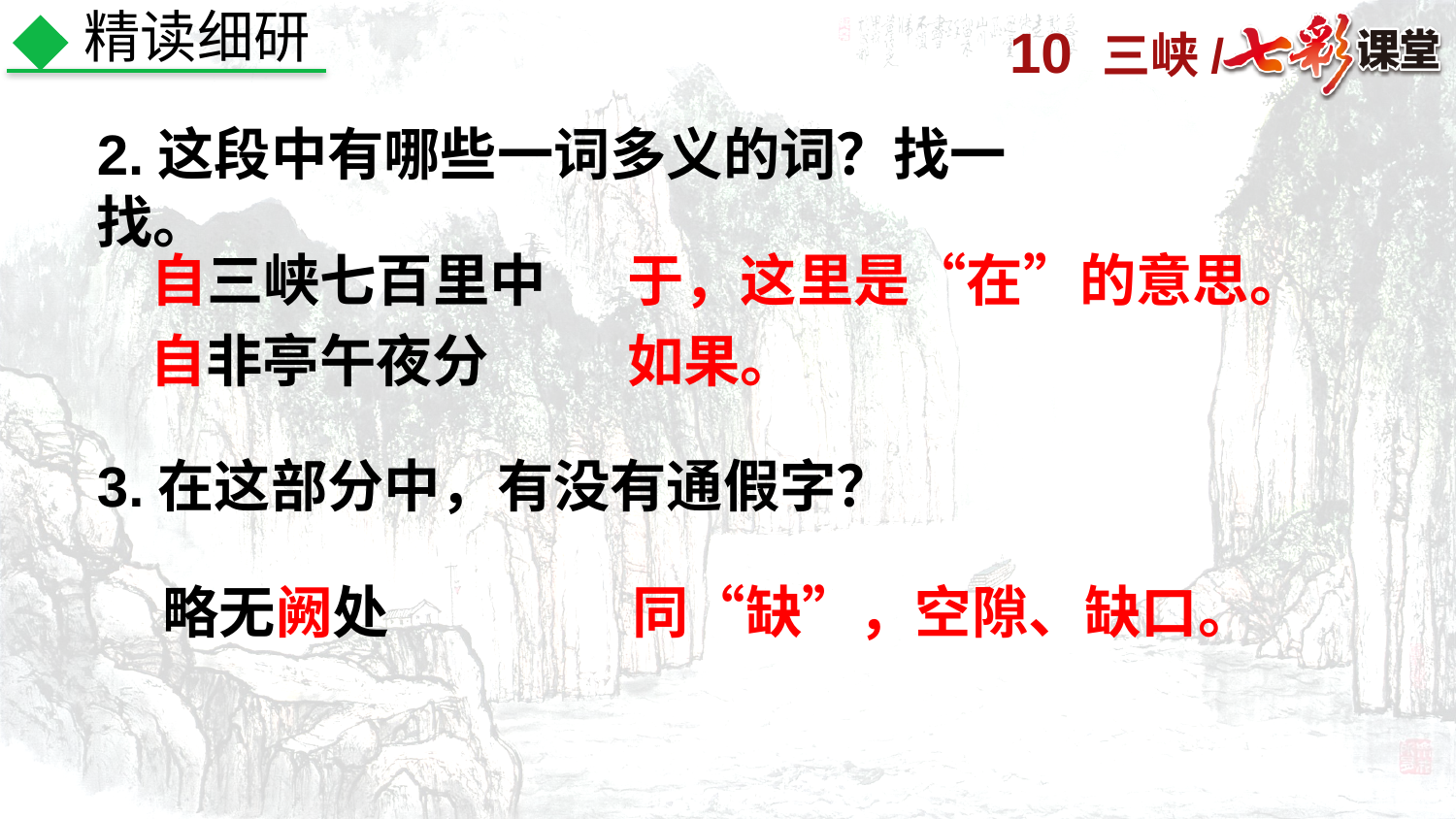

精读细研

2.这段中有哪些一词多义的词？找一找。
自三峡七百里中
于，这里是“在”的意思。
自非亭午夜分
如果。
3.在这部分中，有没有通假字？
略无阙处
同“缺”，空隙、缺口。